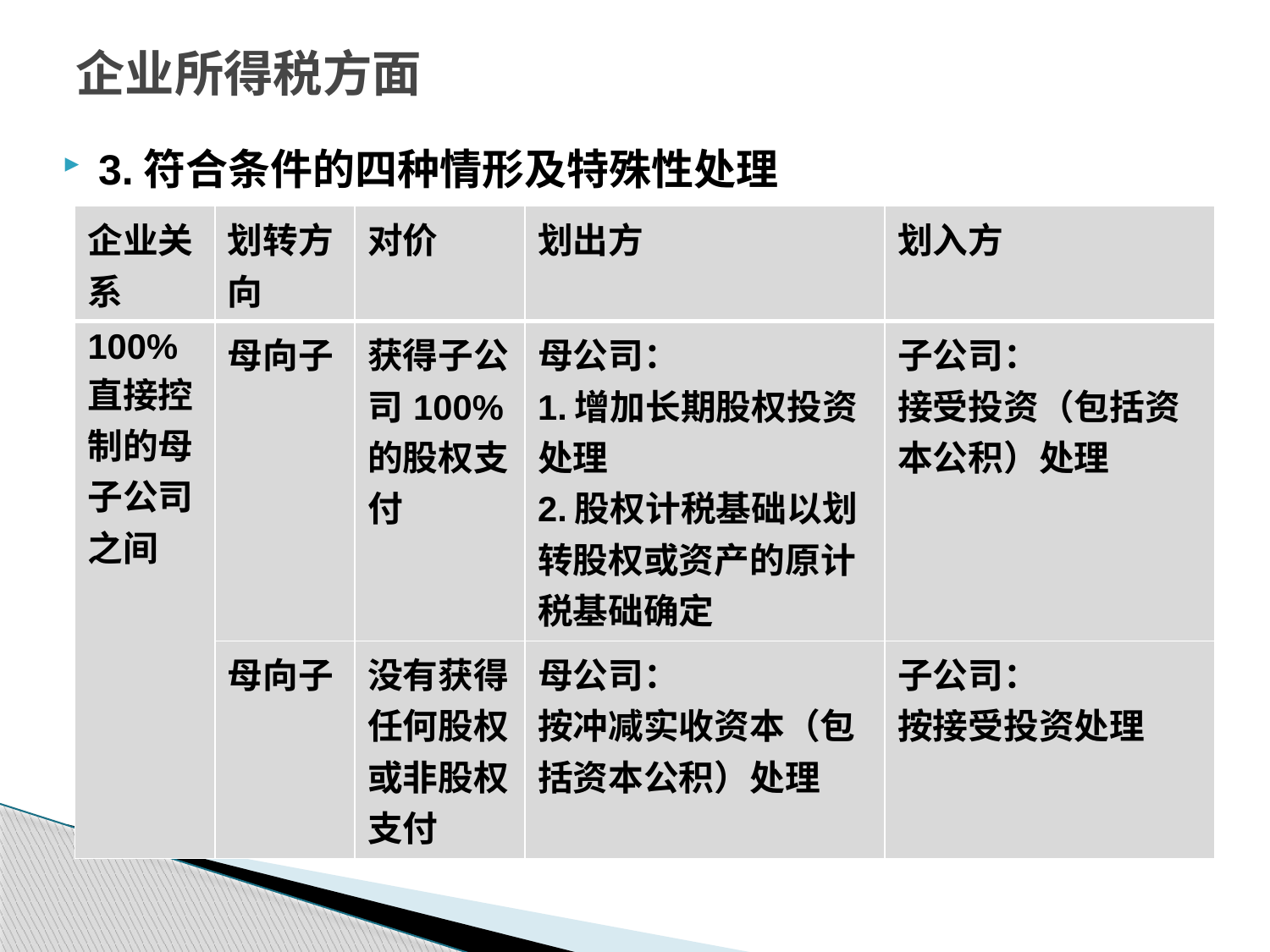

# 企业所得税方面
3.符合条件的四种情形及特殊性处理

| 企业关系 | 划转方向 | 对价 | 划出方 | 划入方 |
| --- | --- | --- | --- | --- |
| 100%直接控制的母子公司之间 | 母向子 | 获得子公司100%的股权支付 | 母公司： 1.增加长期股权投资处理 2.股权计税基础以划转股权或资产的原计税基础确定 | 子公司： 接受投资（包括资本公积）处理 |
|  | 母向子 | 没有获得任何股权或非股权支付 | 母公司： 按冲减实收资本（包括资本公积）处理 | 子公司： 按接受投资处理 |